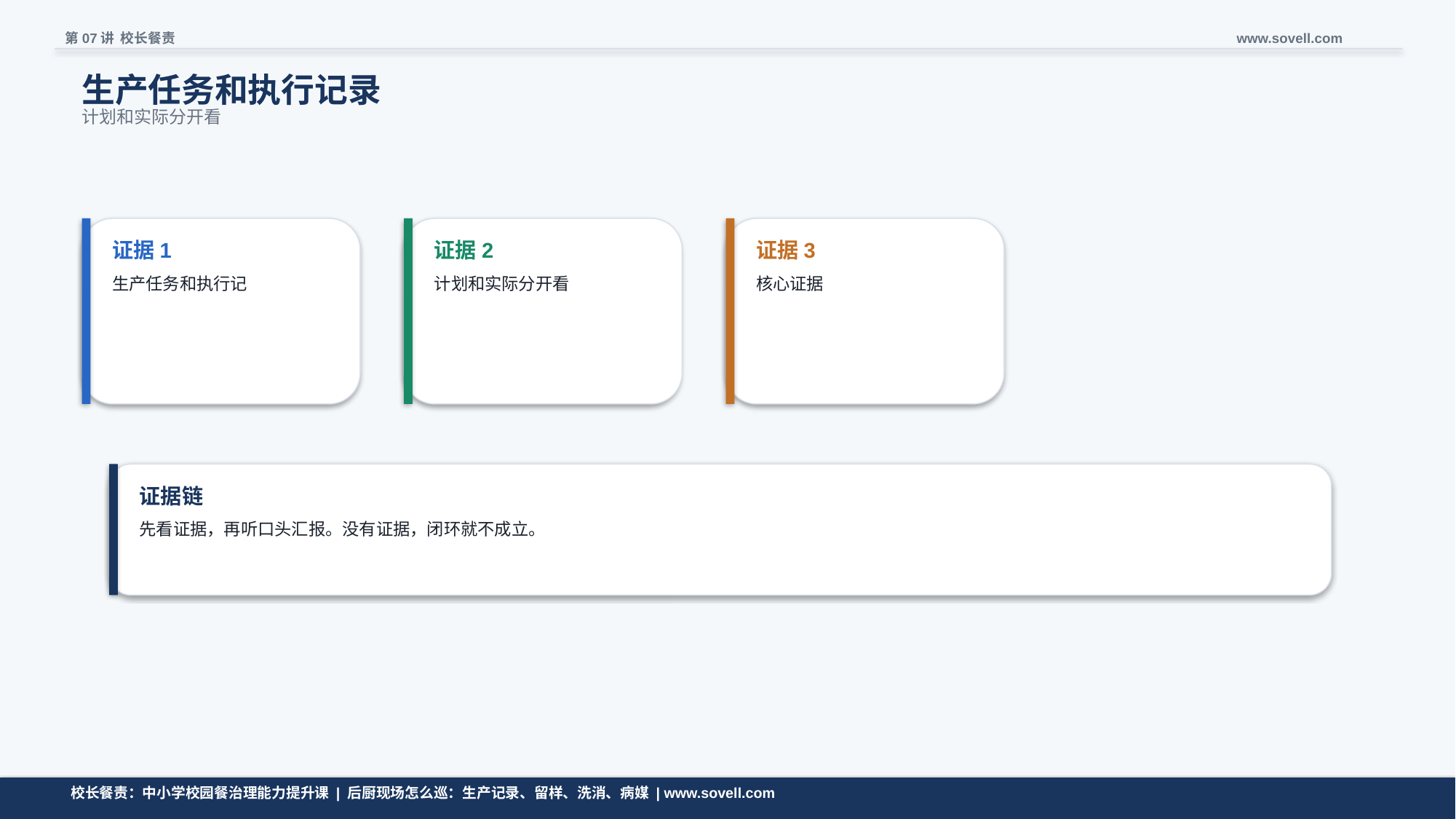

第07讲  校长餐责
www.sovell.com

生产任务和执行记录
计划和实际分开看

证据1
证据2
证据3
生产任务和执行记
计划和实际分开看
核心证据

证据链
先看证据，再听口头汇报。没有证据，闭环就不成立。

证据链是把管理问题变成可追问、可复查、可销号的关键。
校长餐责：中小学校园餐治理能力提升课 | 后厨现场怎么巡：生产记录、留样、洗消、病媒 | www.sovell.com